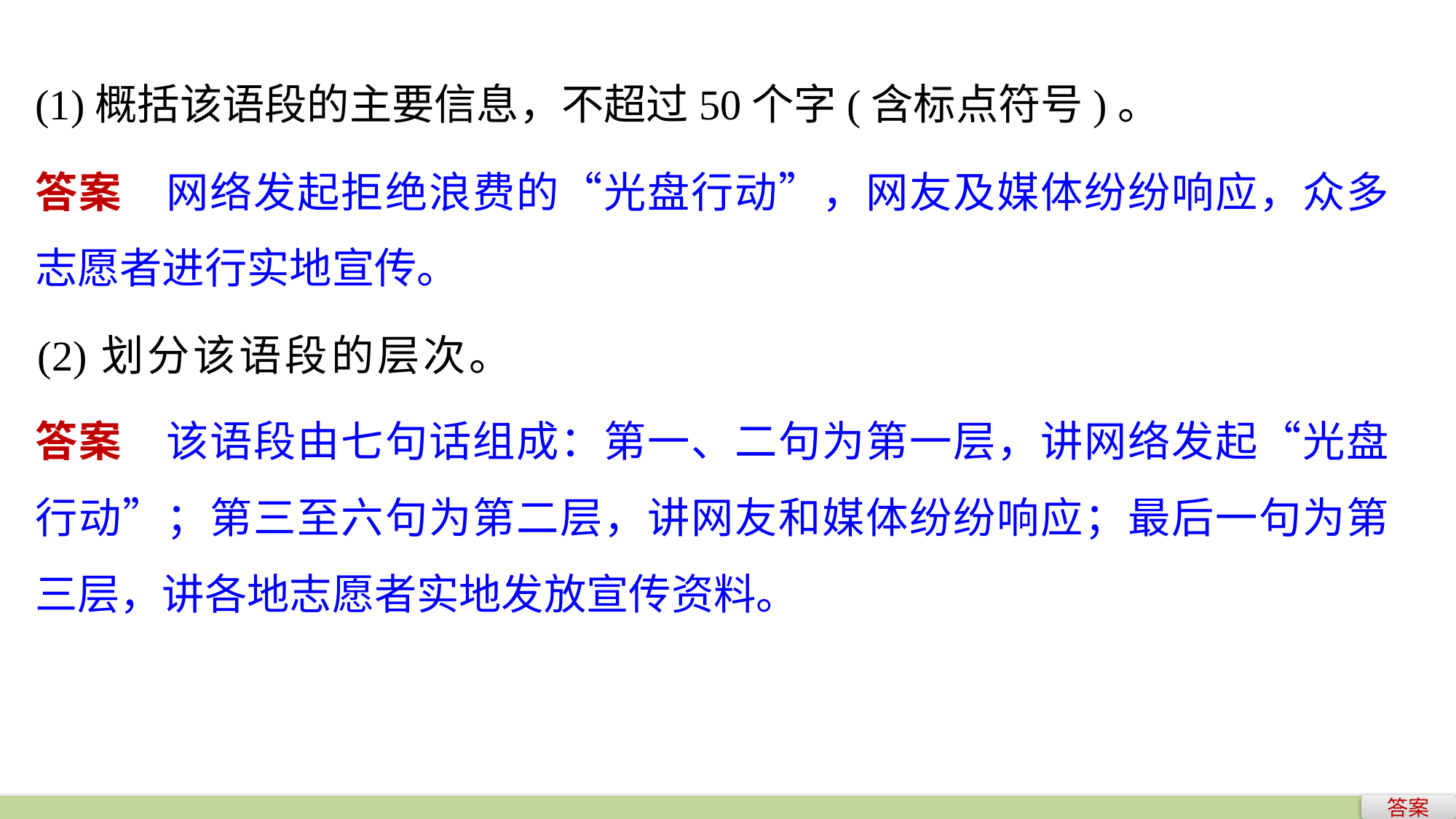

(1)概括该语段的主要信息，不超过50个字(含标点符号)。
答案　网络发起拒绝浪费的“光盘行动”，网友及媒体纷纷响应，众多志愿者进行实地宣传。
(2)划分该语段的层次。
答案　该语段由七句话组成：第一、二句为第一层，讲网络发起“光盘行动”；第三至六句为第二层，讲网友和媒体纷纷响应；最后一句为第三层，讲各地志愿者实地发放宣传资料。
答案